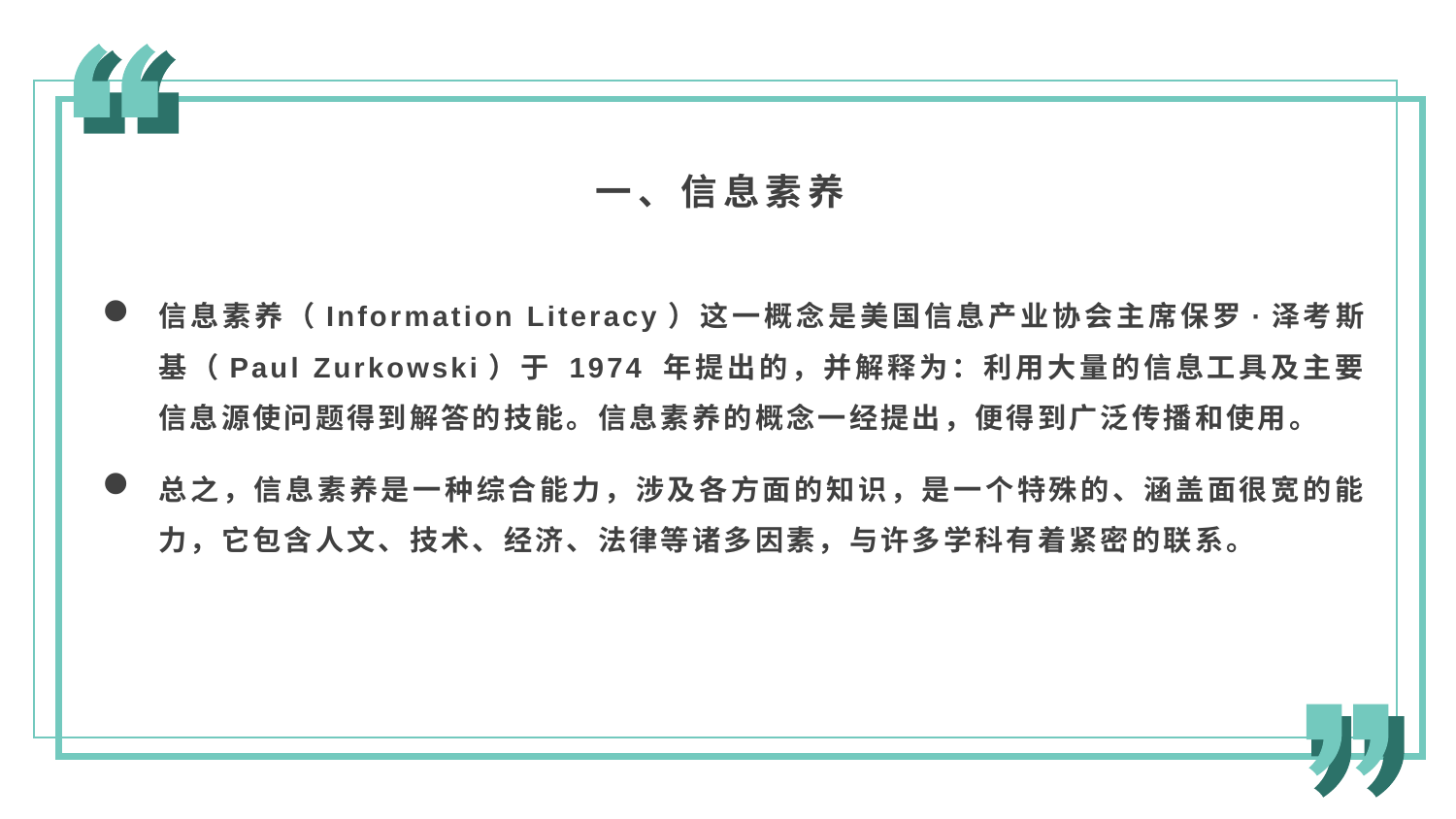

一、信息素养
信息素养（Information Literacy）这一概念是美国信息产业协会主席保罗·泽考斯基（Paul Zurkowski）于 1974 年提出的，并解释为：利用大量的信息工具及主要信息源使问题得到解答的技能。信息素养的概念一经提出，便得到广泛传播和使用。
总之，信息素养是一种综合能力，涉及各方面的知识，是一个特殊的、涵盖面很宽的能力，它包含人文、技术、经济、法律等诸多因素，与许多学科有着紧密的联系。